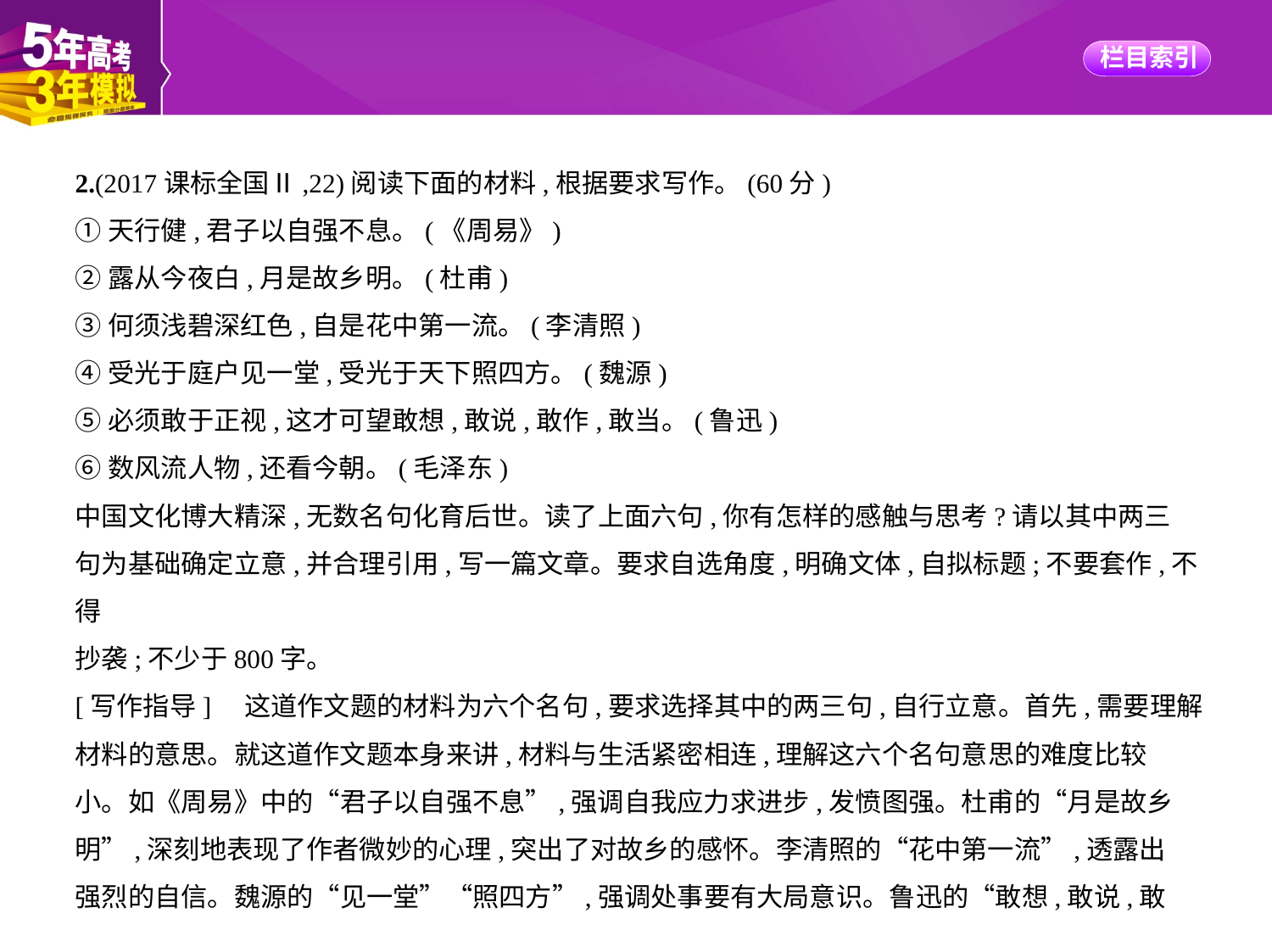

2.(2017课标全国Ⅱ,22)阅读下面的材料,根据要求写作。(60分)
①天行健,君子以自强不息。(《周易》)
②露从今夜白,月是故乡明。(杜甫)
③何须浅碧深红色,自是花中第一流。(李清照)
④受光于庭户见一堂,受光于天下照四方。(魏源)
⑤必须敢于正视,这才可望敢想,敢说,敢作,敢当。(鲁迅)
⑥数风流人物,还看今朝。(毛泽东)
中国文化博大精深,无数名句化育后世。读了上面六句,你有怎样的感触与思考?请以其中两三
句为基础确定立意,并合理引用,写一篇文章。要求自选角度,明确文体,自拟标题;不要套作,不得
抄袭;不少于800字。
[写作指导]　这道作文题的材料为六个名句,要求选择其中的两三句,自行立意。首先,需要理解
材料的意思。就这道作文题本身来讲,材料与生活紧密相连,理解这六个名句意思的难度比较
小。如《周易》中的“君子以自强不息”,强调自我应力求进步,发愤图强。杜甫的“月是故乡
明”,深刻地表现了作者微妙的心理,突出了对故乡的感怀。李清照的“花中第一流”,透露出
强烈的自信。魏源的“见一堂”“照四方”,强调处事要有大局意识。鲁迅的“敢想,敢说,敢